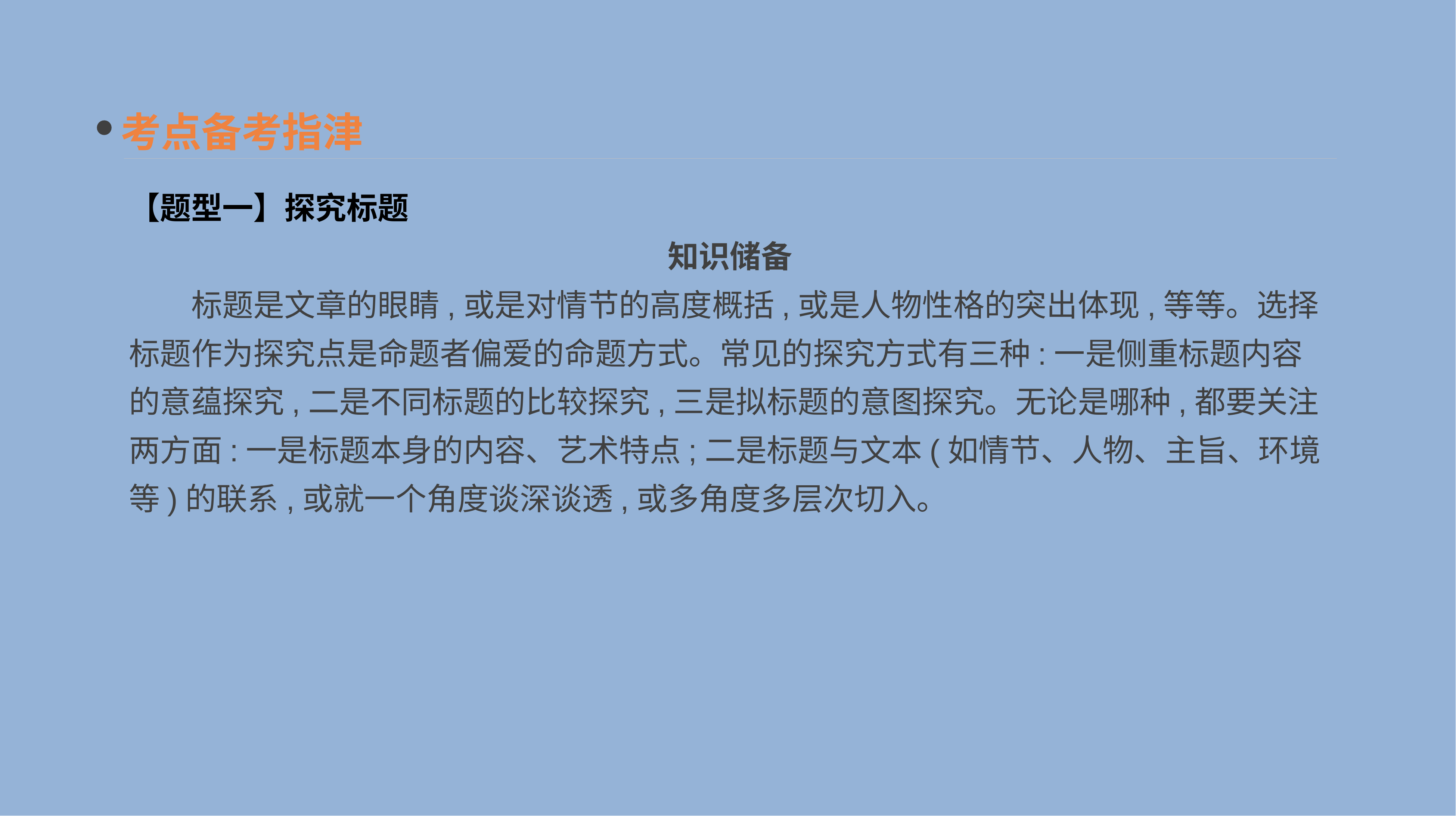

考点备考指津

【题型一】探究标题
知识储备
　　标题是文章的眼睛,或是对情节的高度概括,或是人物性格的突出体现,等等。选择标题作为探究点是命题者偏爱的命题方式。常见的探究方式有三种:一是侧重标题内容的意蕴探究,二是不同标题的比较探究,三是拟标题的意图探究。无论是哪种,都要关注两方面:一是标题本身的内容、艺术特点;二是标题与文本(如情节、人物、主旨、环境等)的联系,或就一个角度谈深谈透,或多角度多层次切入。